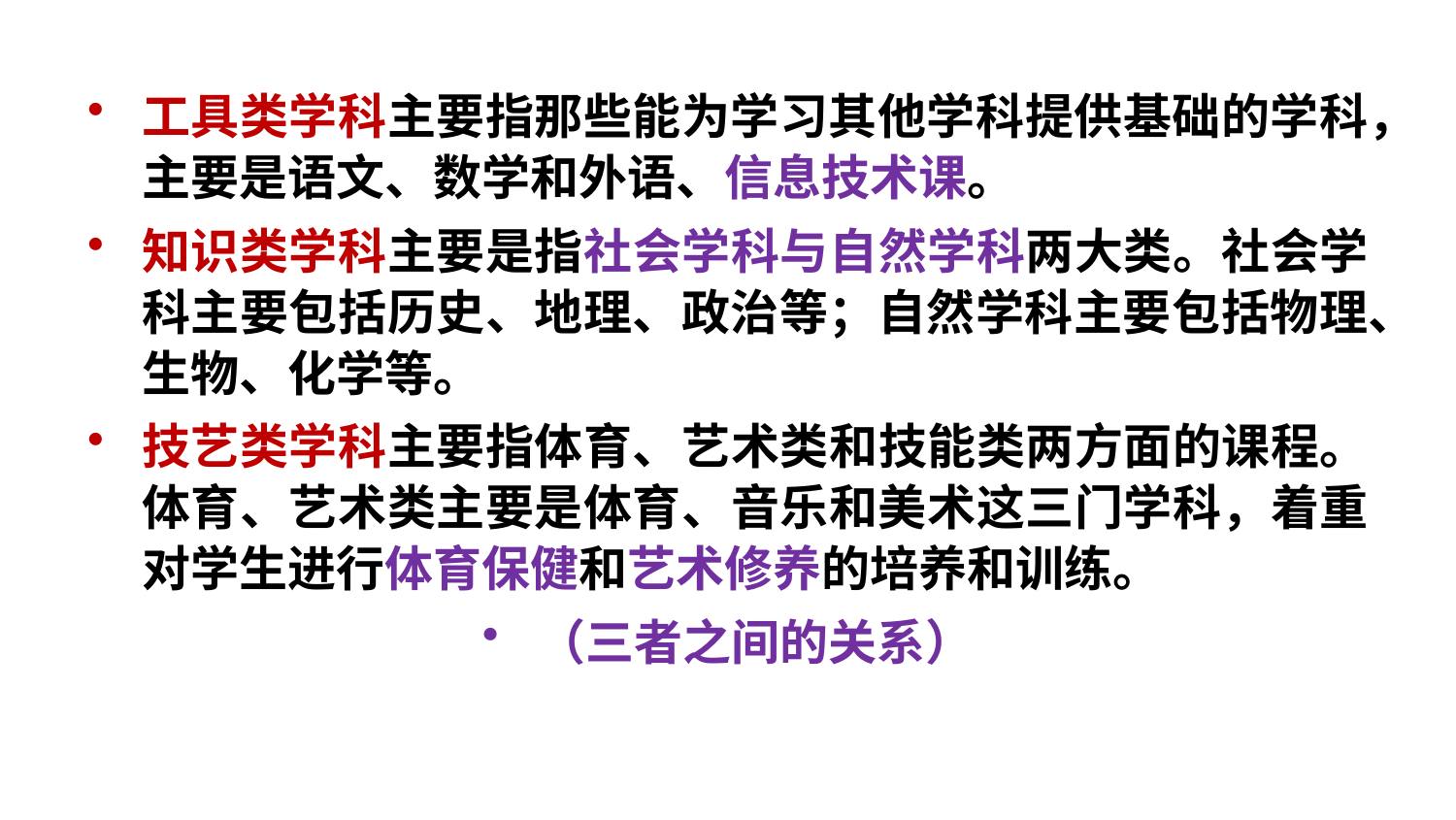

工具类学科主要指那些能为学习其他学科提供基础的学科，主要是语文、数学和外语、信息技术课。
知识类学科主要是指社会学科与自然学科两大类。社会学科主要包括历史、地理、政治等；自然学科主要包括物理、生物、化学等。
技艺类学科主要指体育、艺术类和技能类两方面的课程。体育、艺术类主要是体育、音乐和美术这三门学科，着重对学生进行体育保健和艺术修养的培养和训练。
（三者之间的关系）